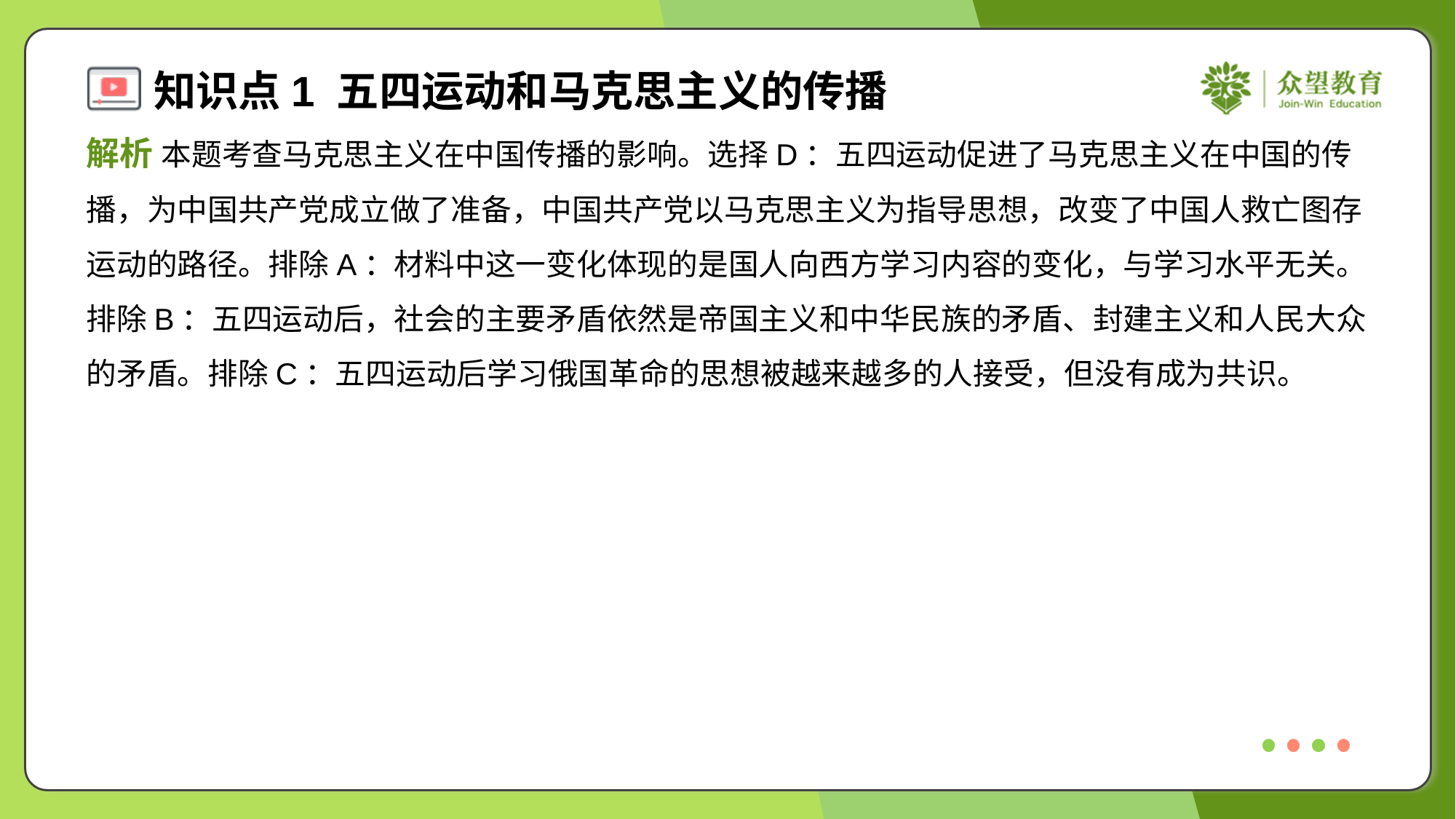

解析 本题考查马克思主义在中国传播的影响。选择D：五四运动促进了马克思主义在中国的传
播，为中国共产党成立做了准备，中国共产党以马克思主义为指导思想，改变了中国人救亡图存
运动的路径。排除A：材料中这一变化体现的是国人向西方学习内容的变化，与学习水平无关。
排除B：五四运动后，社会的主要矛盾依然是帝国主义和中华民族的矛盾、封建主义和人民大众
的矛盾。排除C：五四运动后学习俄国革命的思想被越来越多的人接受，但没有成为共识。